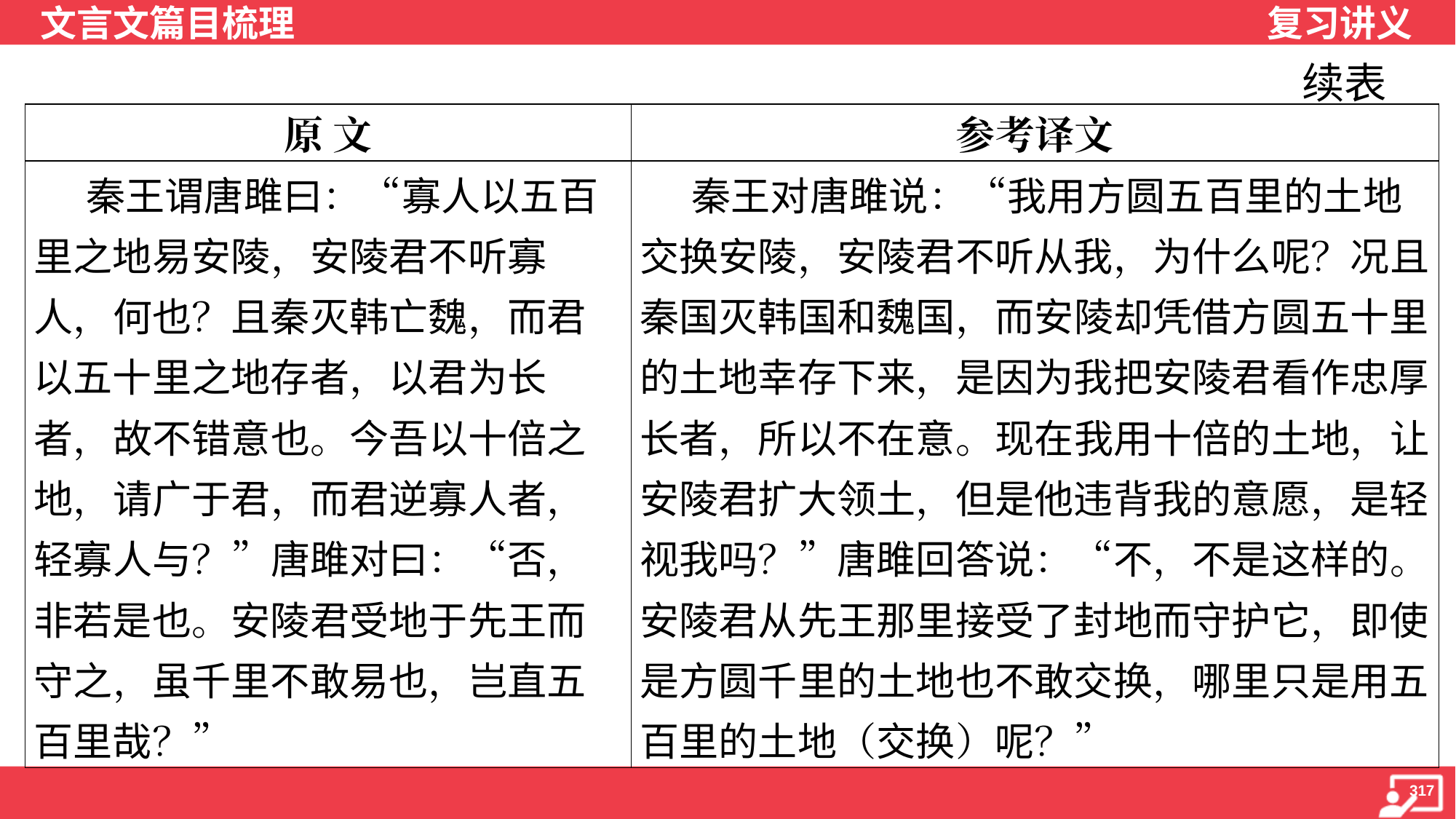

续表
| 原 文 | 参考译文 |
| --- | --- |
| 秦王谓唐雎曰：“寡人以五百里之地易安陵，安陵君不听寡人，何也？且秦灭韩亡魏，而君以五十里之地存者，以君为长者，故不错意也。今吾以十倍之地，请广于君，而君逆寡人者，轻寡人与？”唐雎对曰：“否，非若是也。安陵君受地于先王而守之，虽千里不敢易也，岂直五百里哉？” | 秦王对唐雎说：“我用方圆五百里的土地交换安陵，安陵君不听从我，为什么呢？况且秦国灭韩国和魏国，而安陵却凭借方圆五十里的土地幸存下来，是因为我把安陵君看作忠厚长者，所以不在意。现在我用十倍的土地，让安陵君扩大领土，但是他违背我的意愿，是轻视我吗？”唐雎回答说：“不，不是这样的。安陵君从先王那里接受了封地而守护它，即使是方圆千里的土地也不敢交换，哪里只是用五百里的土地（交换）呢？” |